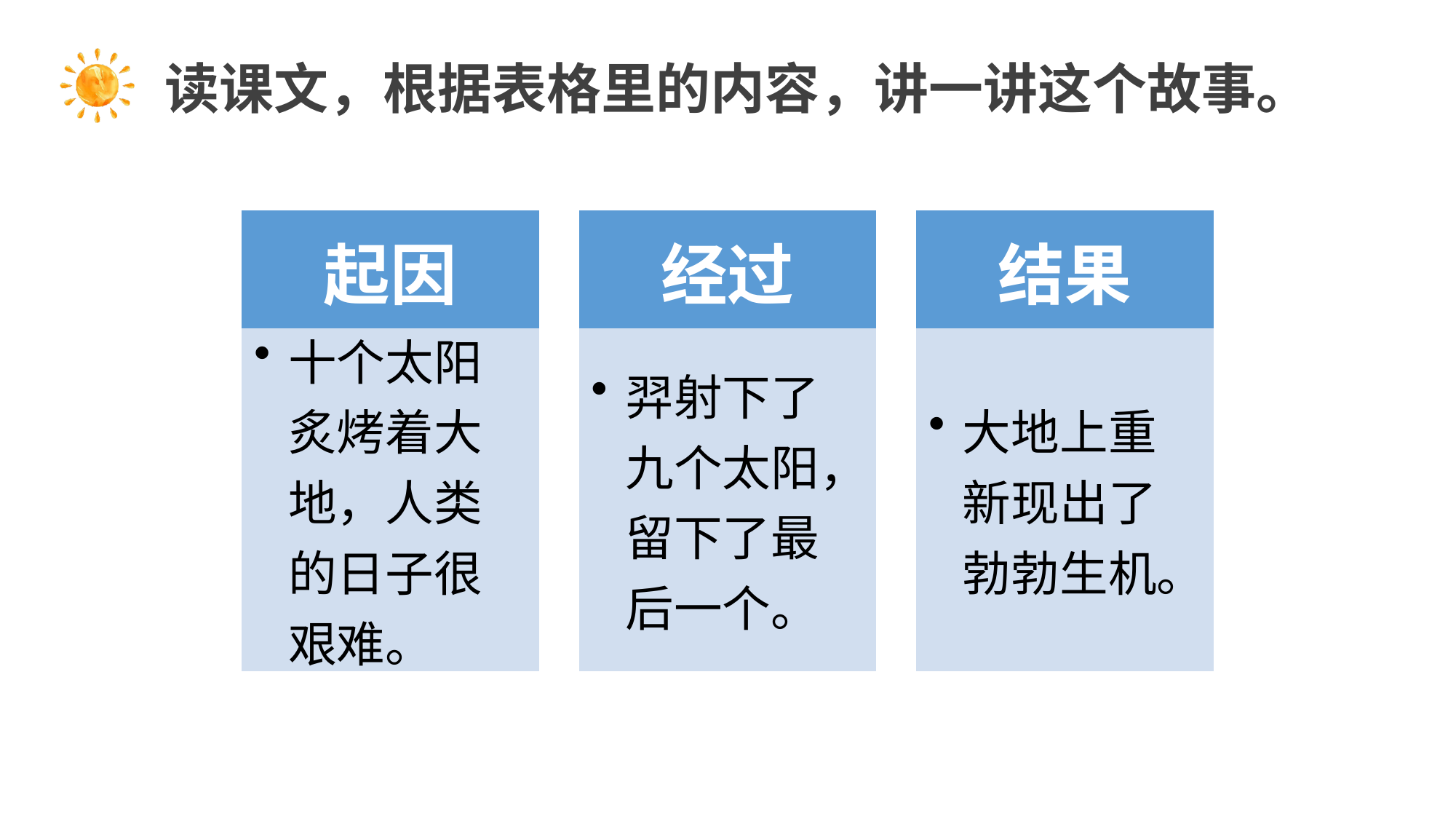

读课文，根据表格里的内容，讲一讲这个故事。
起因
十个太阳炙烤着大地，人类的日子很艰难。
经过
羿射下了九个太阳，留下了最后一个。
结果
大地上重新现出了勃勃生机。